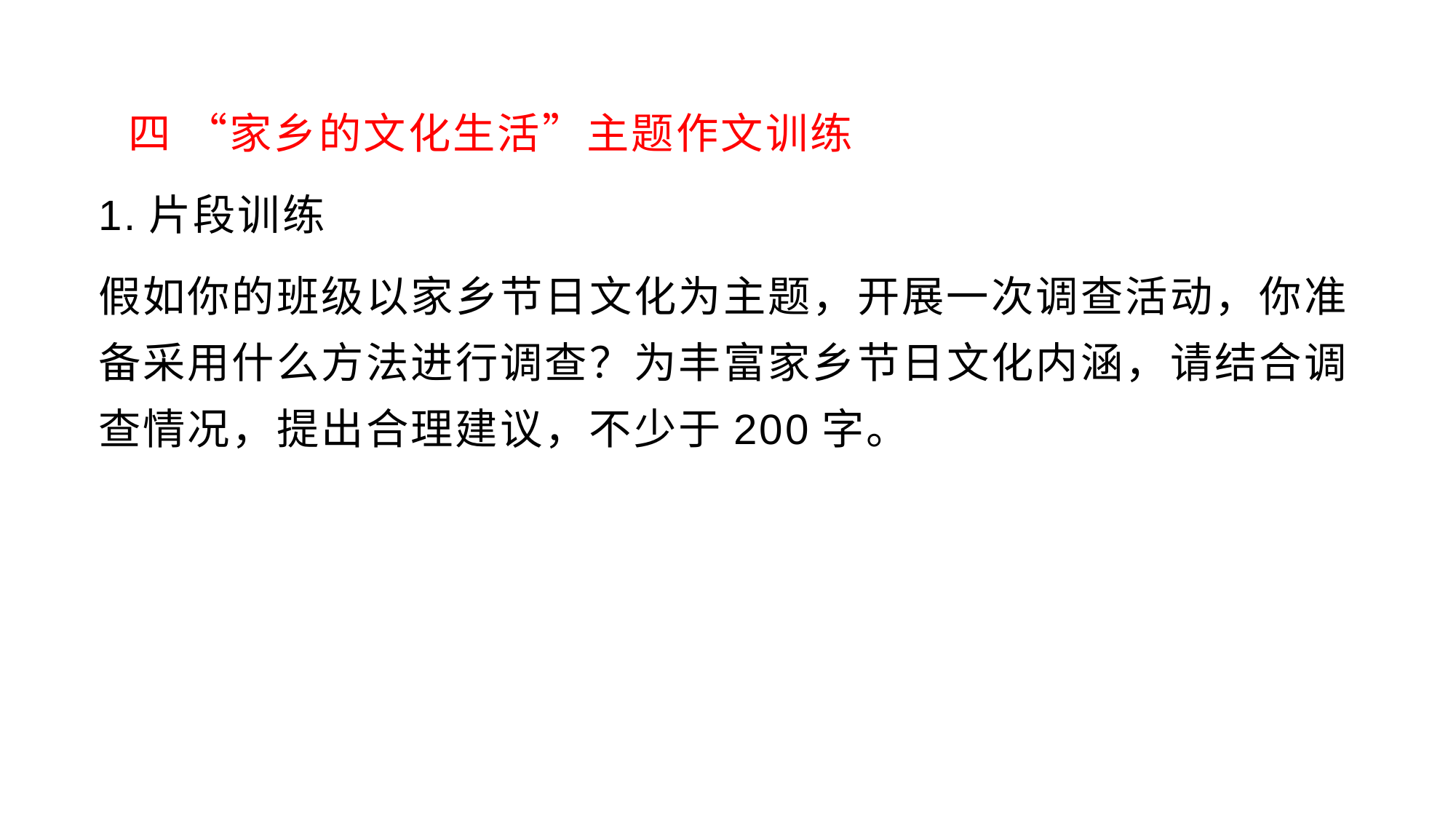

四 “家乡的文化生活”主题作文训练
1.片段训练
假如你的班级以家乡节日文化为主题，开展一次调查活动，你准备采用什么方法进行调查？为丰富家乡节日文化内涵，请结合调查情况，提出合理建议，不少于200字。